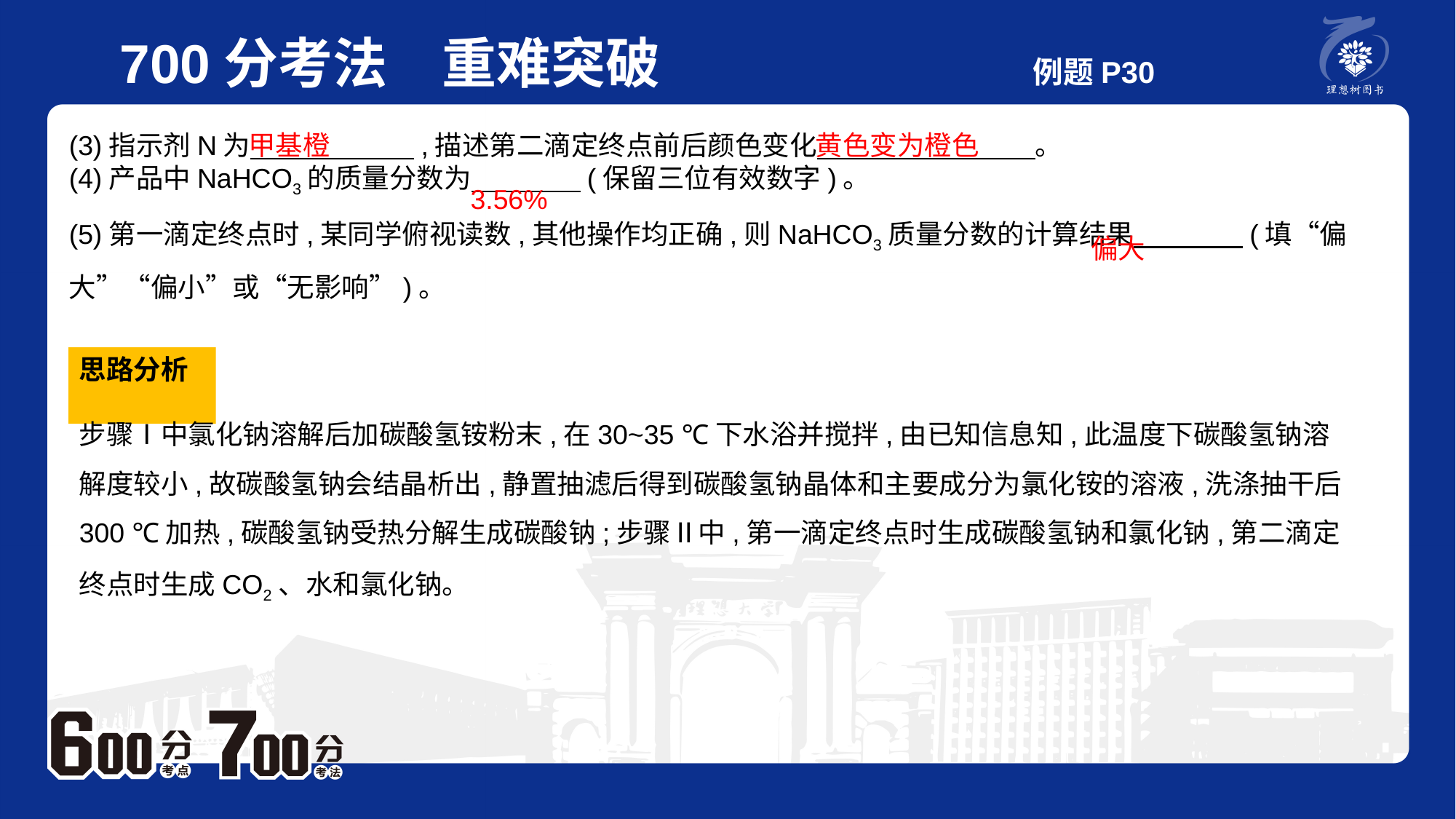

700分考法　重难突破                               例题P30
(3)指示剂N为　　　　　　,描述第二滴定终点前后颜色变化　　　　　　　　。 (4)产品中NaHCO3的质量分数为　　　　(保留三位有效数字)。 (5)第一滴定终点时,某同学俯视读数,其他操作均正确,则NaHCO3质量分数的计算结果　　　　(填“偏大”“偏小”或“无影响”)。
甲基橙
黄色变为橙色
3.56%
偏大
思路分析
步骤Ⅰ中氯化钠溶解后加碳酸氢铵粉末,在30~35 ℃下水浴并搅拌,由已知信息知,此温度下碳酸氢钠溶解度较小,故碳酸氢钠会结晶析出,静置抽滤后得到碳酸氢钠晶体和主要成分为氯化铵的溶液,洗涤抽干后300 ℃加热,碳酸氢钠受热分解生成碳酸钠;步骤Ⅱ中,第一滴定终点时生成碳酸氢钠和氯化钠,第二滴定终点时生成CO2、水和氯化钠。